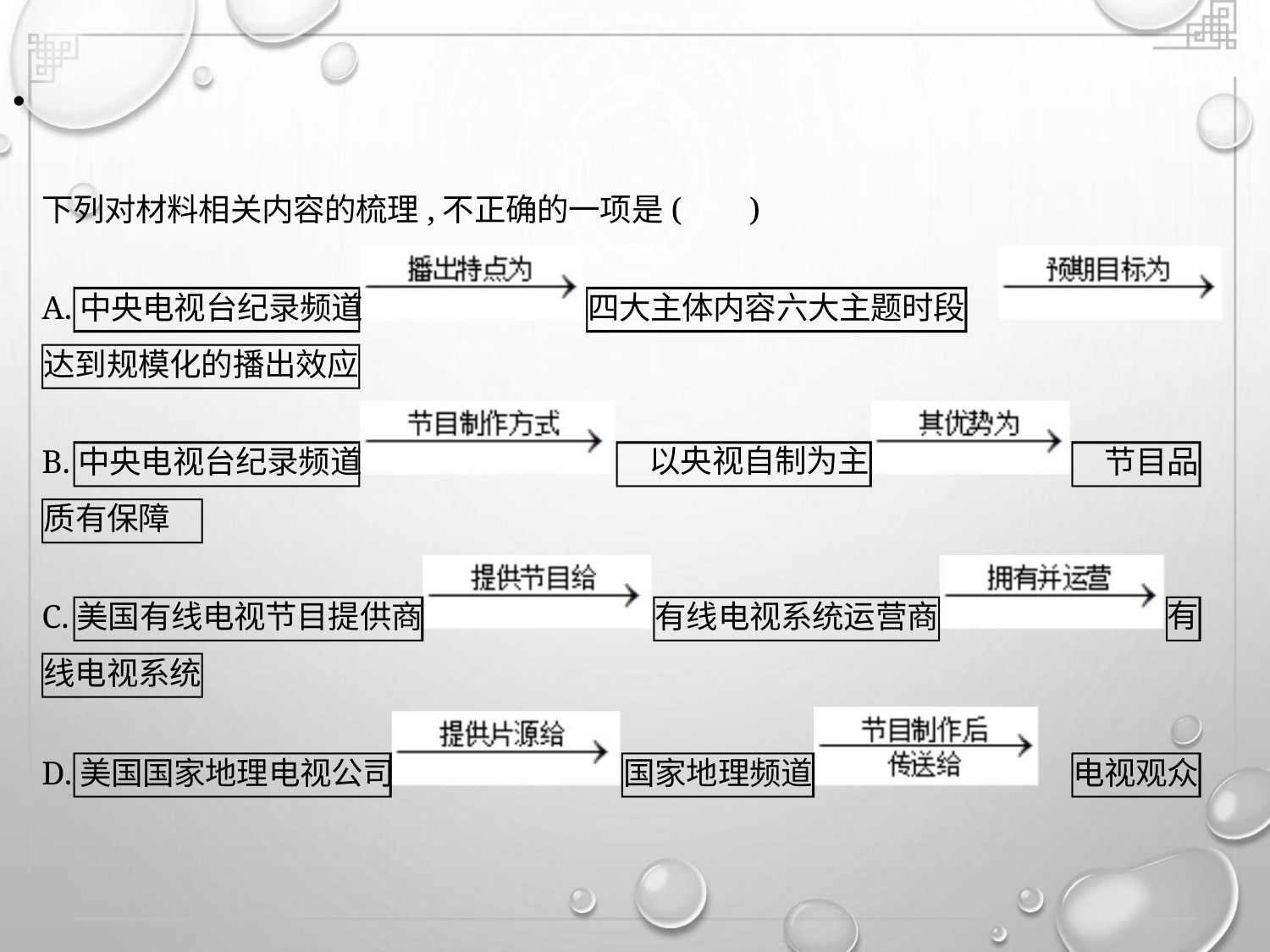

•
下列对材料相关内容的梳理,不正确的一项是(
)
A.中央电视台纪录频道
四大主体内容六大主题时段
以央视自制为主
达到规模化的播出效应
B.中央电视台纪录频道
节目品
有
质有保障
C.美国有线电视节目提供商
有线电视系统运营商
国家地理频道
线电视系统
D.美国国家地理电视公司
电视观众